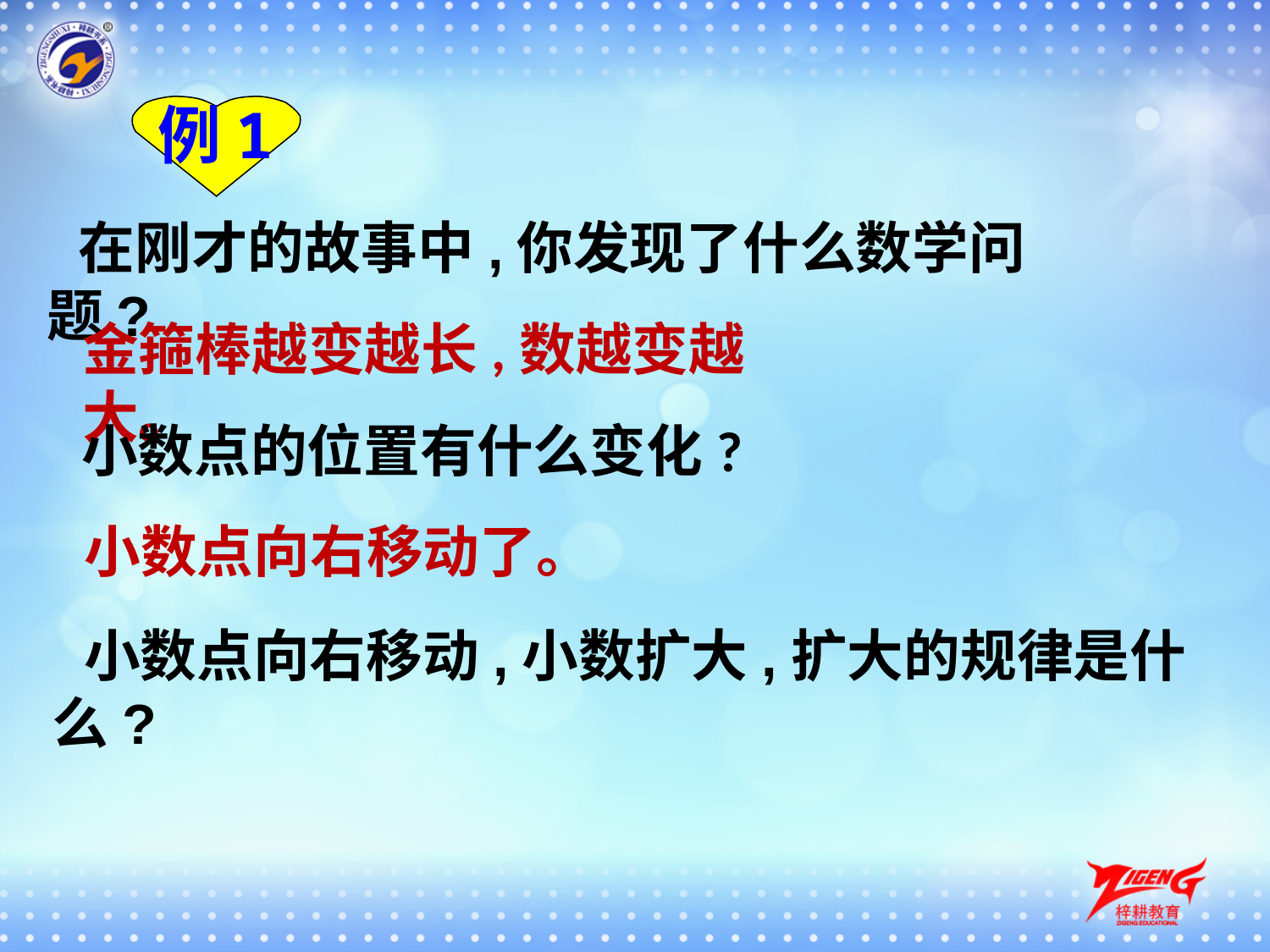

例1
在刚才的故事中,你发现了什么数学问题?
金箍棒越变越长,数越变越大。
小数点的位置有什么变化?
小数点向右移动了。
小数点向右移动,小数扩大,扩大的规律是什么?